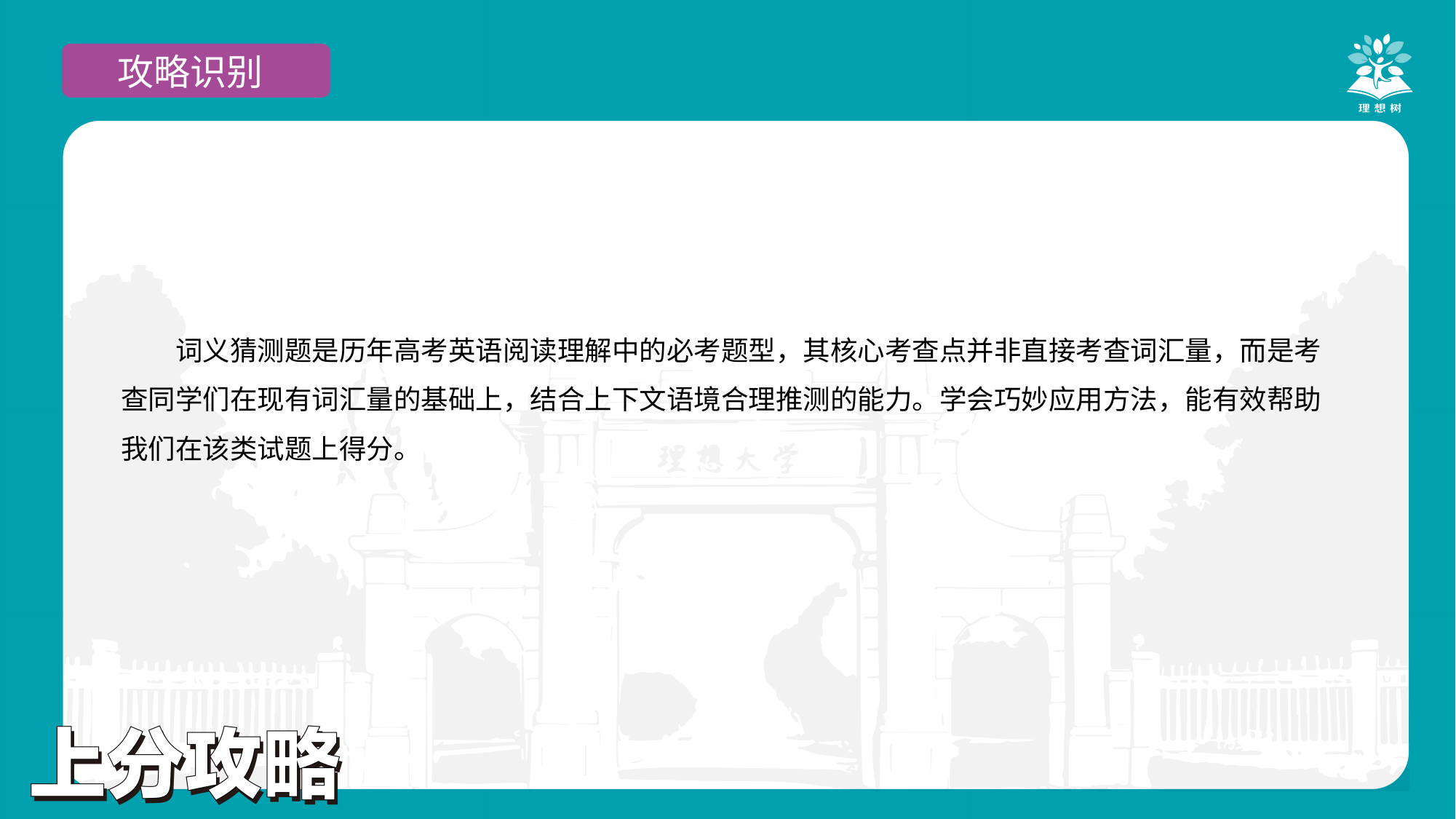

攻略识别
词义猜测题是历年高考英语阅读理解中的必考题型，其核心考查点并非直接考查词汇量，而是考查同学们在现有词汇量的基础上，结合上下文语境合理推测的能力。学会巧妙应用方法，能有效帮助我们在该类试题上得分。